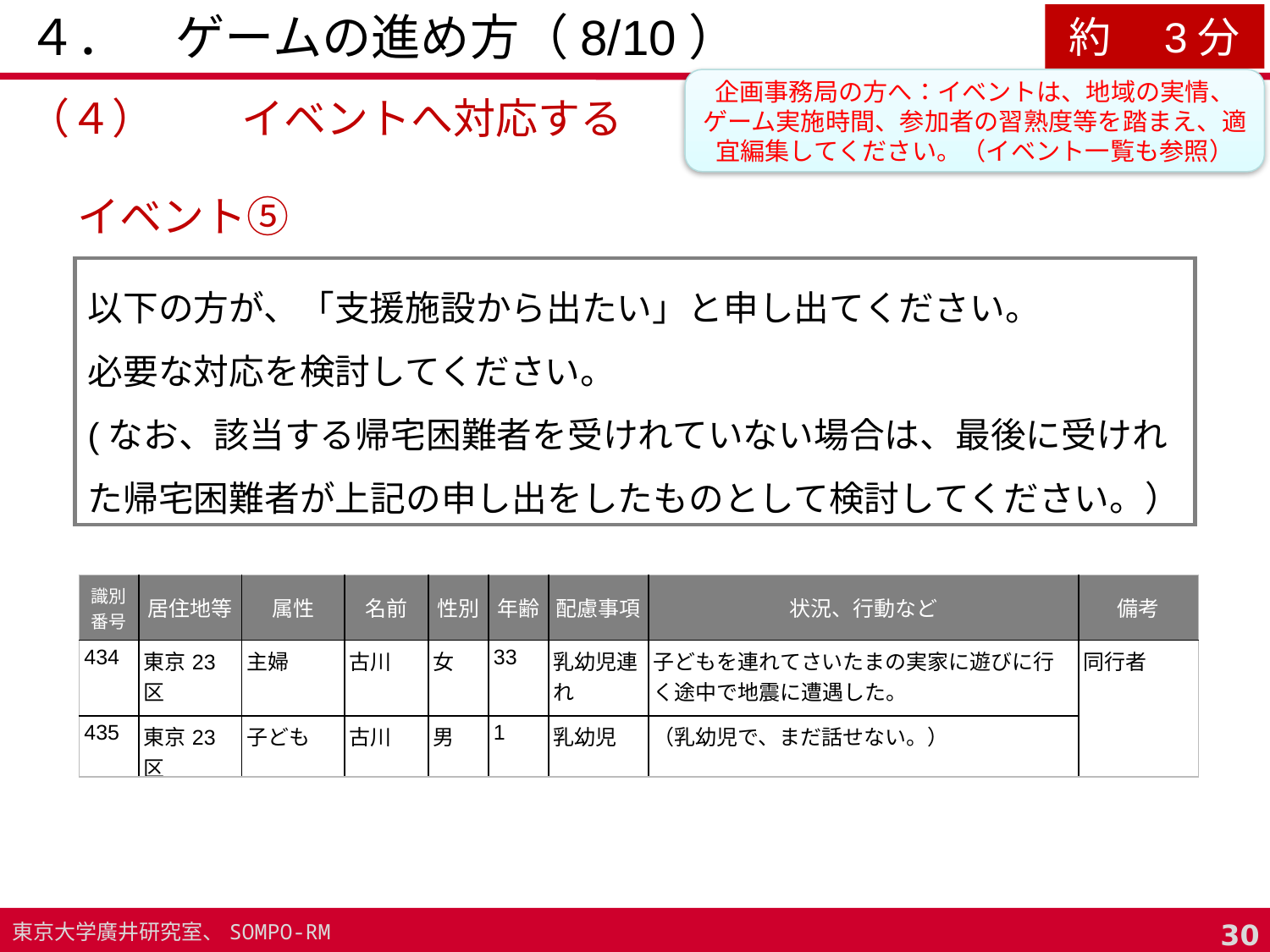

# ４．　ゲームの進め方（8/10）
約　3分
企画事務局の方へ：イベントは、地域の実情、ゲーム実施時間、参加者の習熟度等を踏まえ、適宜編集してください。（イベント一覧も参照）
（４）	イベントへ対応する
イベント⑤
以下の方が、「支援施設から出たい」と申し出てください。
必要な対応を検討してください。
(なお、該当する帰宅困難者を受けれていない場合は、最後に受けれた帰宅困難者が上記の申し出をしたものとして検討してください。）
| 識別番号 | 居住地等 | 属性 | 名前 | 性別 | 年齢 | 配慮事項 | 状況、行動など | 備考 |
| --- | --- | --- | --- | --- | --- | --- | --- | --- |
| 434 | 東京23区 | 主婦 | 古川 | 女 | 33 | 乳幼児連れ | 子どもを連れてさいたまの実家に遊びに行く途中で地震に遭遇した。 | 同行者 |
| 435 | 東京23区 | 子ども | 古川 | 男 | 1 | 乳幼児 | （乳幼児で、まだ話せない。） |  |
30